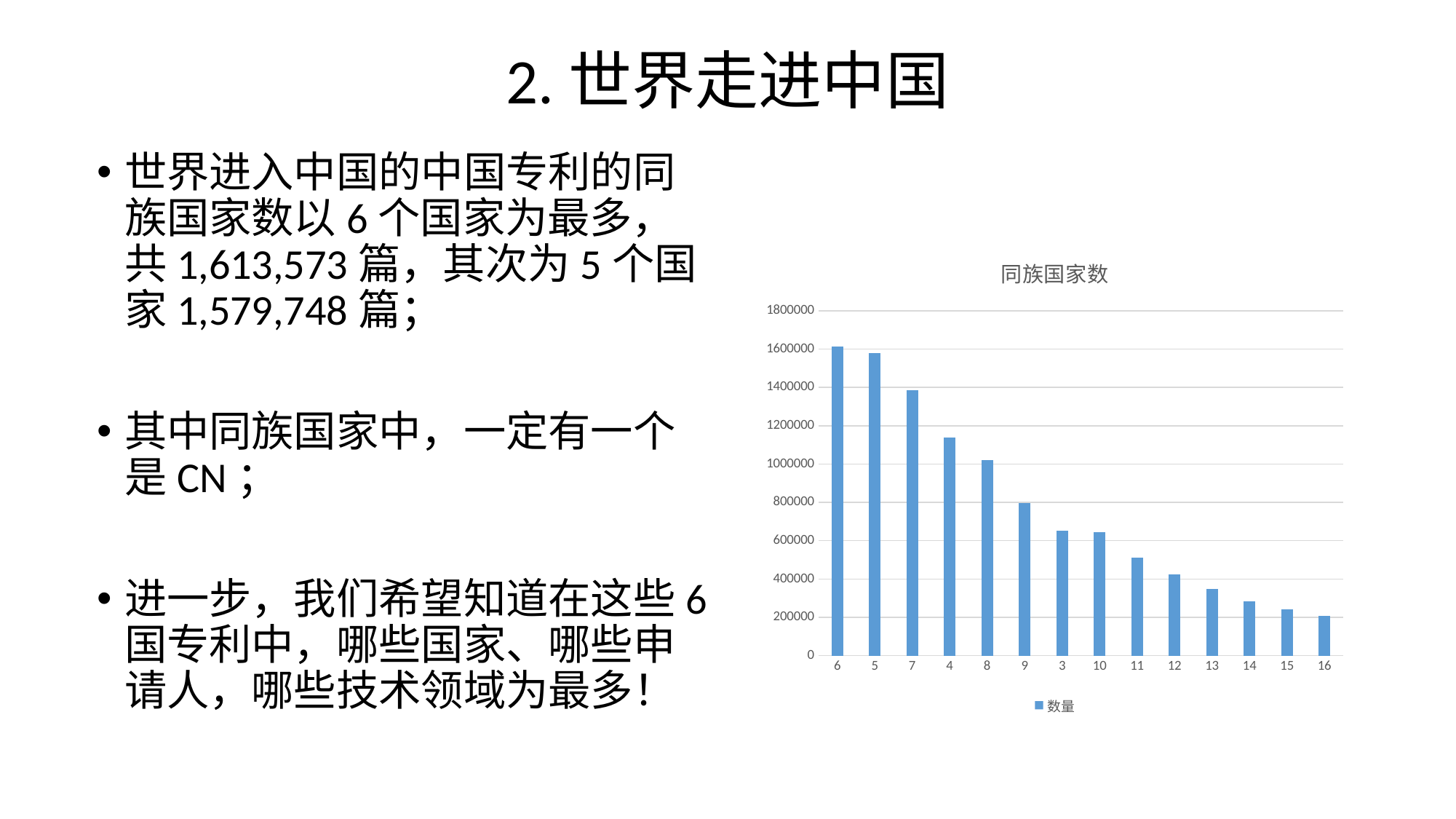

# 2.世界走进中国
世界进入中国的中国专利的同族国家数以6个国家为最多，共1,613,573篇，其次为5个国家1,579,748篇；

其中同族国家中，一定有一个是CN；

进一步，我们希望知道在这些6国专利中，哪些国家、哪些申请人，哪些技术领域为最多！

### Chart: 同族国家数

| Category | 数量 |
|---|---|
| 6 | 1613573.0 |
| 5 | 1579748.0 |
| 7 | 1384456.0 |
| 4 | 1139802.0 |
| 8 | 1021280.0 |
| 9 | 795844.0 |
| 3 | 650290.0 |
| 10 | 645088.0 |
| 11 | 512732.0 |
| 12 | 425572.0 |
| 13 | 348447.0 |
| 14 | 285114.0 |
| 15 | 240849.0 |
| 16 | 207661.0 |